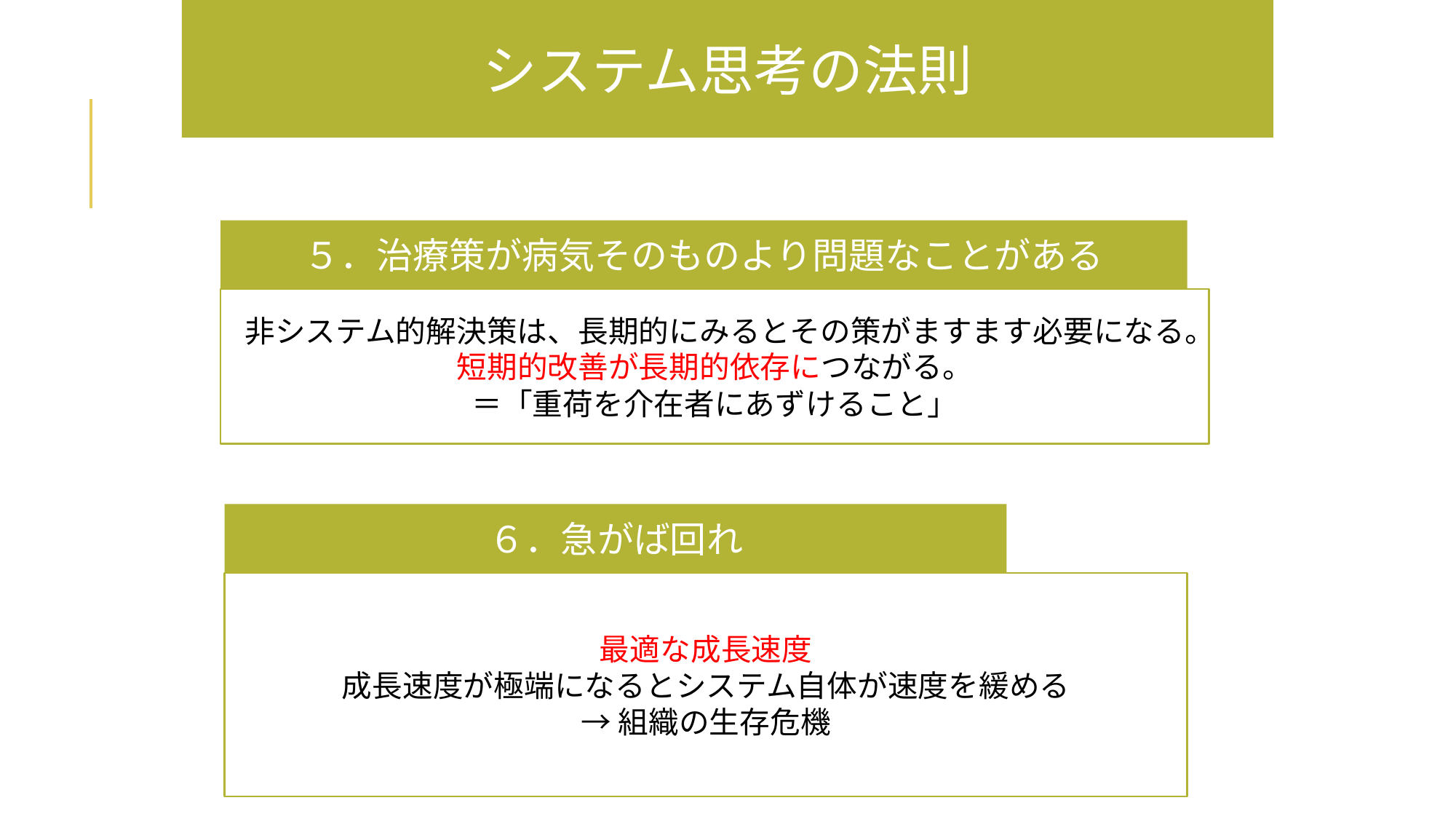

システム思考の法則
５．治療策が病気そのものより問題なことがある
非システム的解決策は、長期的にみるとその策がますます必要になる。
短期的改善が長期的依存につながる。
＝「重荷を介在者にあずけること」
６．急がば回れ
最適な成長速度
成長速度が極端になるとシステム自体が速度を緩める
→組織の生存危機